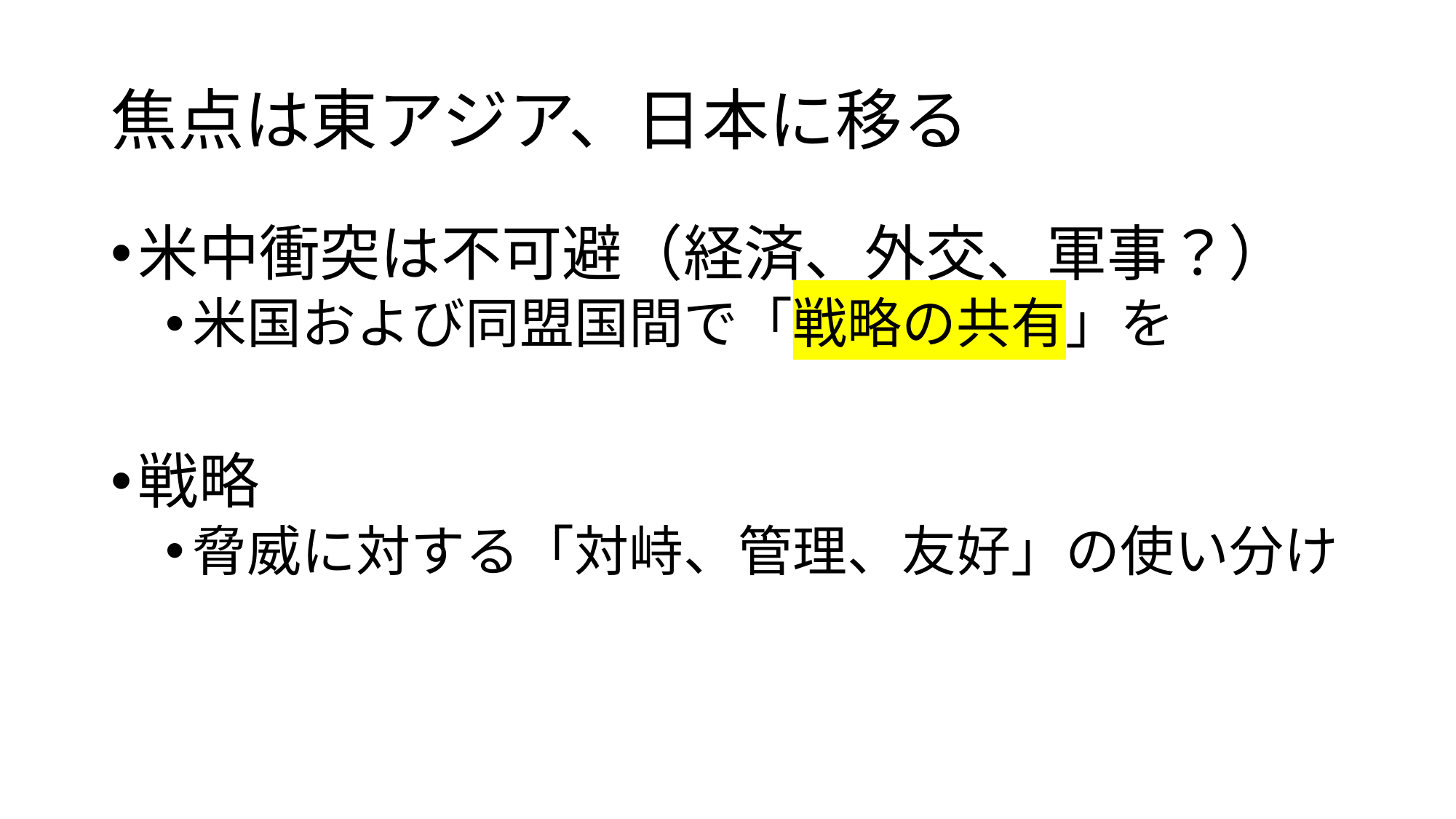

# 焦点は東アジア、日本に移る
米中衝突は不可避（経済、外交、軍事？）
米国および同盟国間で「戦略の共有」を

戦略
脅威に対する「対峙、管理、友好」の使い分け